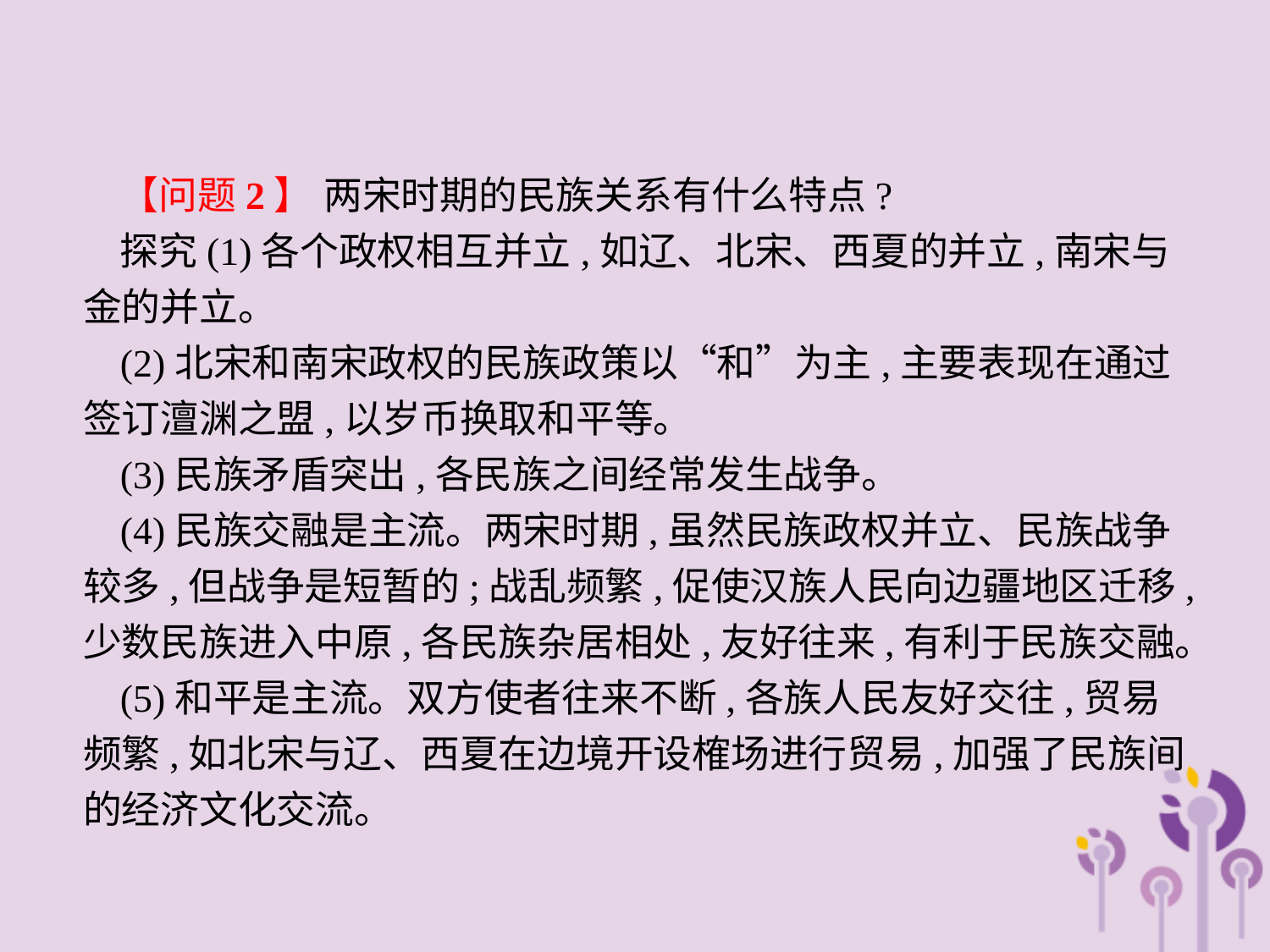

【问题2】 两宋时期的民族关系有什么特点?
探究(1)各个政权相互并立,如辽、北宋、西夏的并立,南宋与金的并立。
(2)北宋和南宋政权的民族政策以“和”为主,主要表现在通过签订澶渊之盟,以岁币换取和平等。
(3)民族矛盾突出,各民族之间经常发生战争。
(4)民族交融是主流。两宋时期,虽然民族政权并立、民族战争较多,但战争是短暂的;战乱频繁,促使汉族人民向边疆地区迁移,少数民族进入中原,各民族杂居相处,友好往来,有利于民族交融。
(5)和平是主流。双方使者往来不断,各族人民友好交往,贸易频繁,如北宋与辽、西夏在边境开设榷场进行贸易,加强了民族间的经济文化交流。